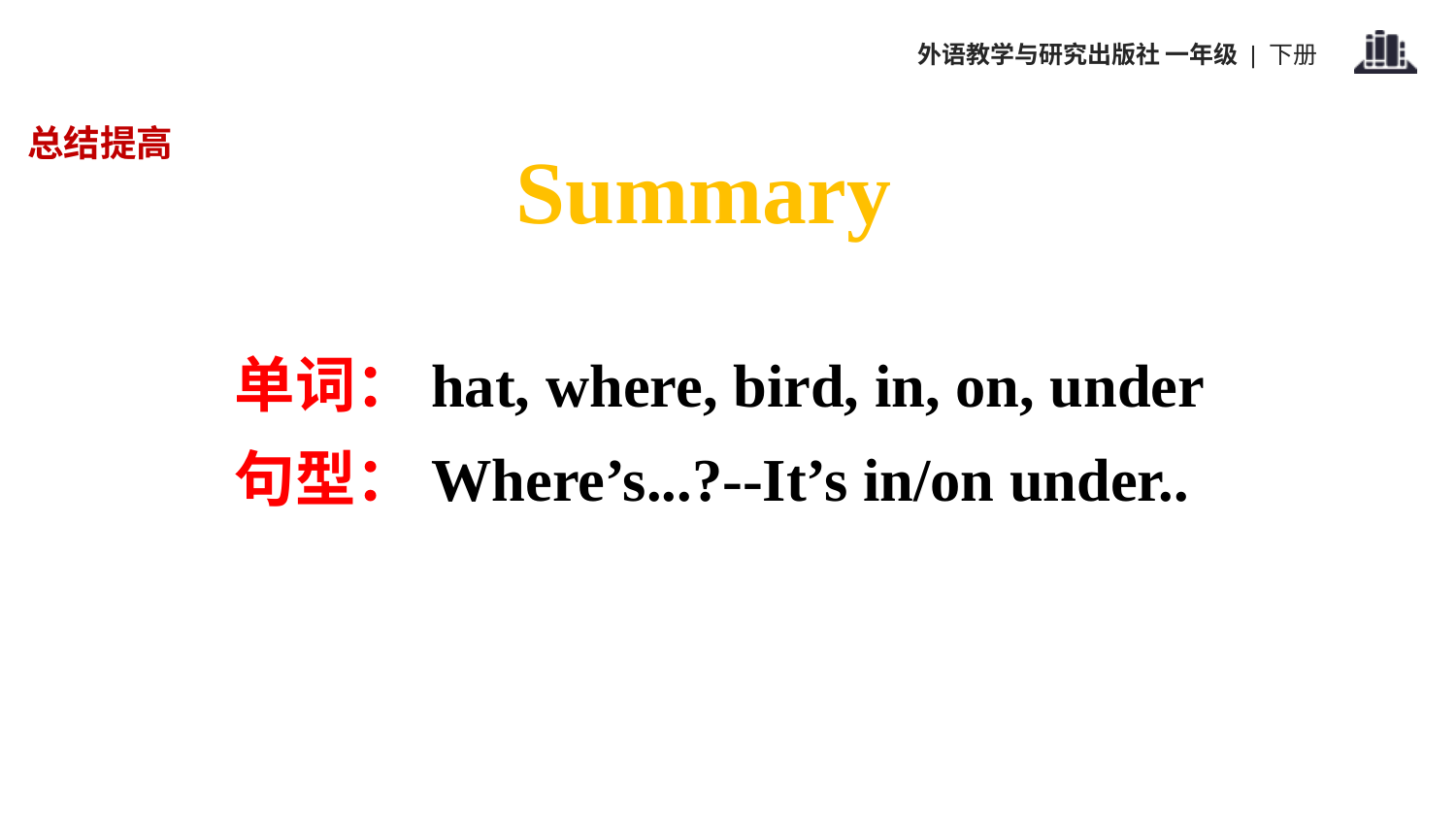

总结提高
Summary
单词：hat, where, bird, in, on, under
句型：Where’s...?--It’s in/on under..